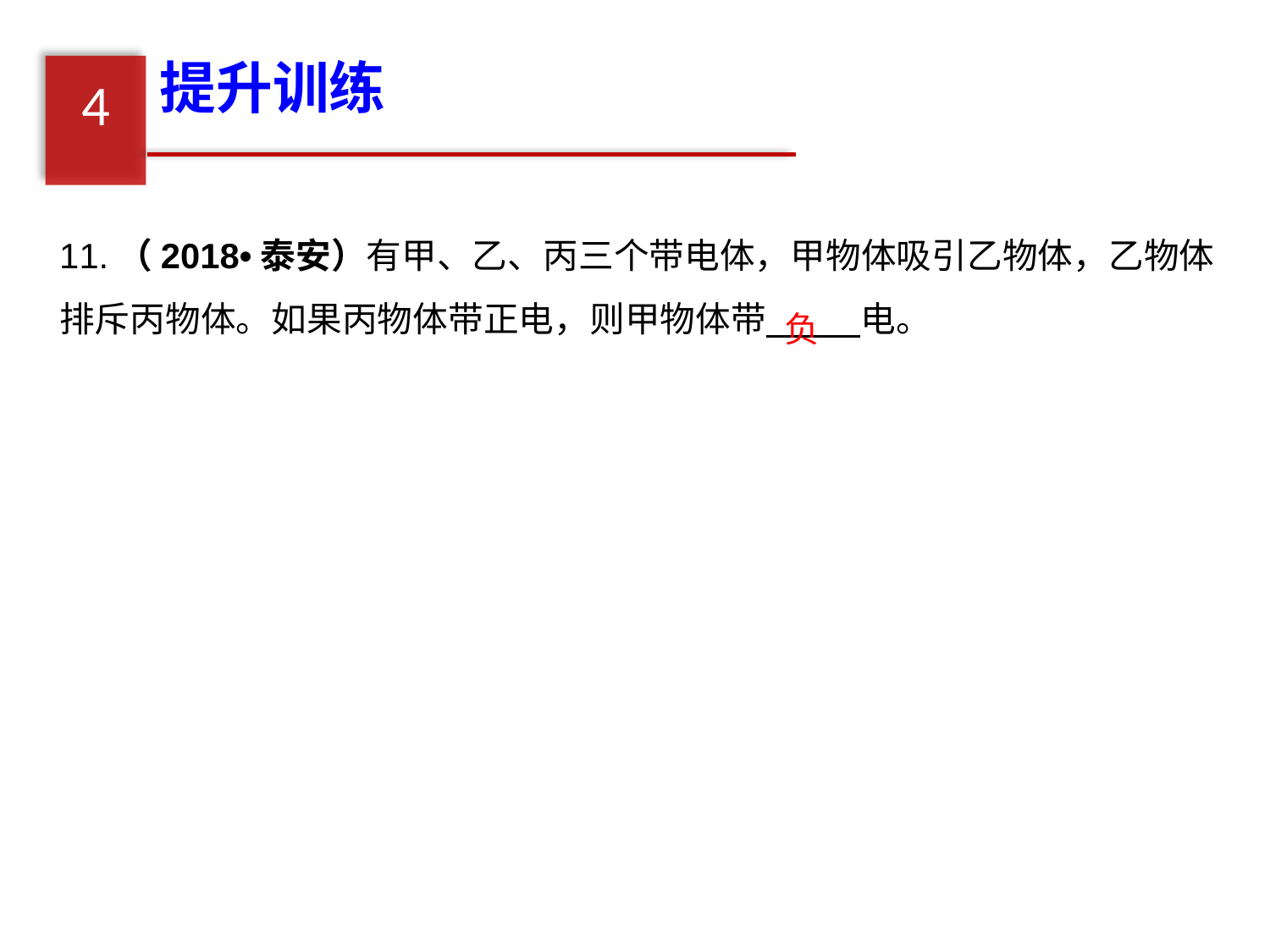

提升训练

4
11.（2018•泰安）有甲、乙、丙三个带电体，甲物体吸引乙物体，乙物体排斥丙物体。如果丙物体带正电，则甲物体带　   　电。
负